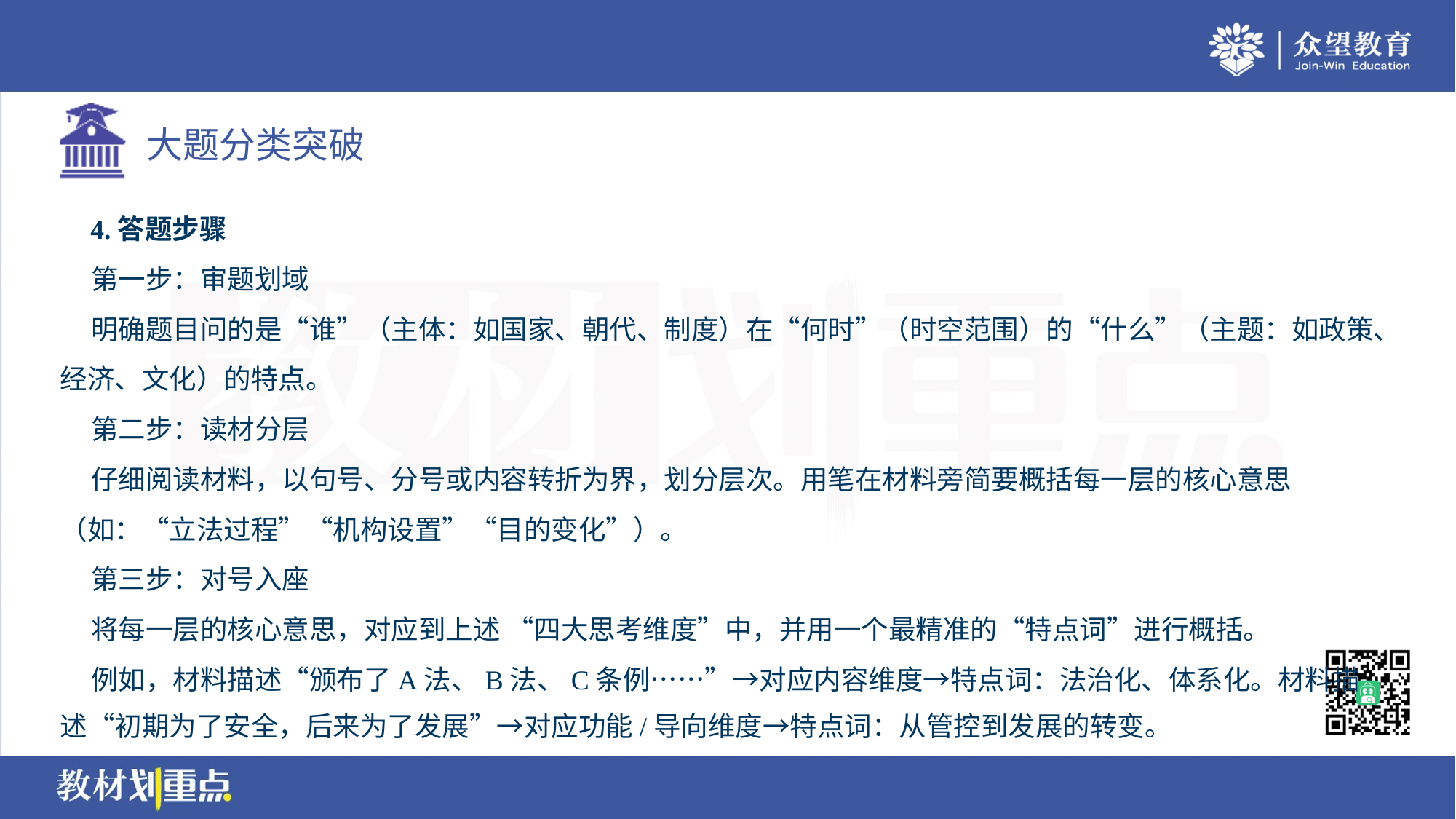

4.答题步骤
    第一步：审题划域
    明确题目问的是“谁”（主体：如国家、朝代、制度）在“何时”（时空范围）的“什么”（主题：如政策、
经济、文化）的特点。
    第二步：读材分层
    仔细阅读材料，以句号、分号或内容转折为界，划分层次。用笔在材料旁简要概括每一层的核心意思
（如：“立法过程”“机构设置”“目的变化”）。
    第三步：对号入座
    将每一层的核心意思，对应到上述 “四大思考维度”中，并用一个最精准的“特点词”进行概括。
    例如，材料描述“颁布了A法、B法、C条例……”→对应内容维度→特点词：法治化、体系化。材料描
述“初期为了安全，后来为了发展”→对应功能/导向维度→特点词：从管控到发展的转变。